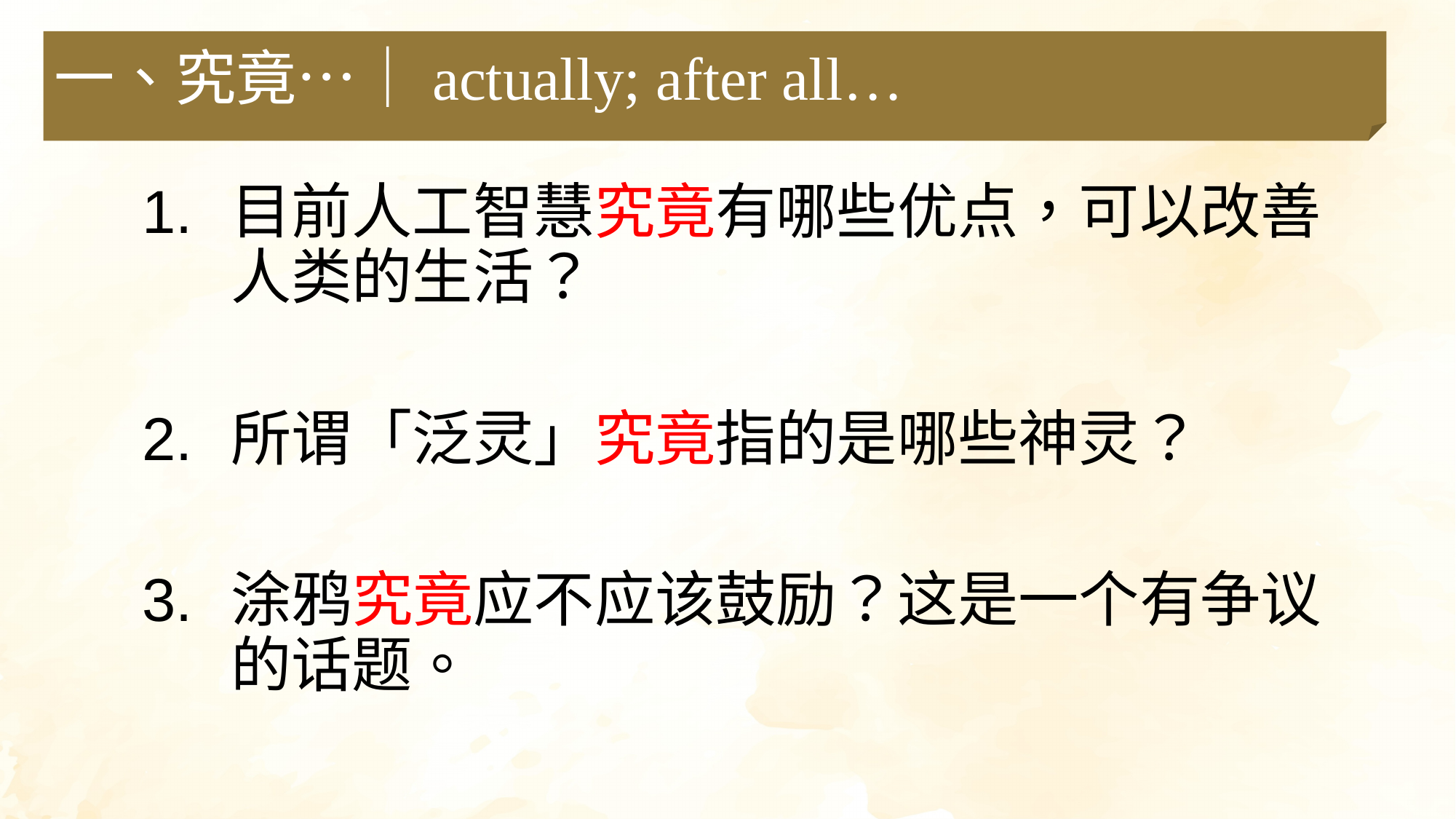

一、究竟…｜actually; after all…
目前人工智慧究竟有哪些优点，可以改善人类的生活？

所谓「泛灵」究竟指的是哪些神灵？

涂鸦究竟应不应该鼓励？这是一个有争议的话题。